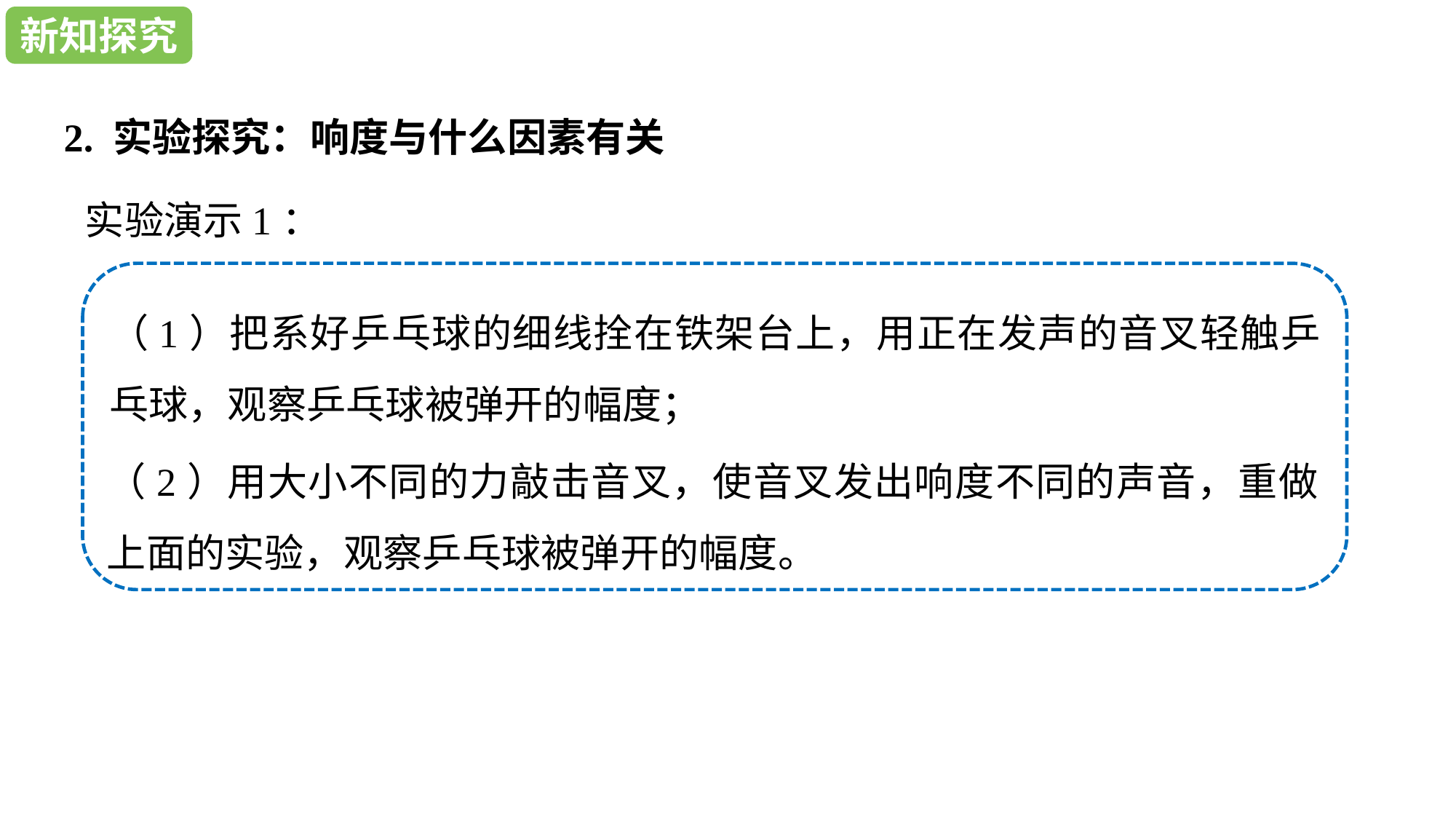

新知探究
新知探究
2. 实验探究：响度与什么因素有关
实验演示1：
（1）把系好乒乓球的细线拴在铁架台上，用正在发声的音叉轻触乒乓球，观察乒乓球被弹开的幅度；

（2）用大小不同的力敲击音叉，使音叉发出响度不同的声音，重做上面的实验，观察乒乓球被弹开的幅度。